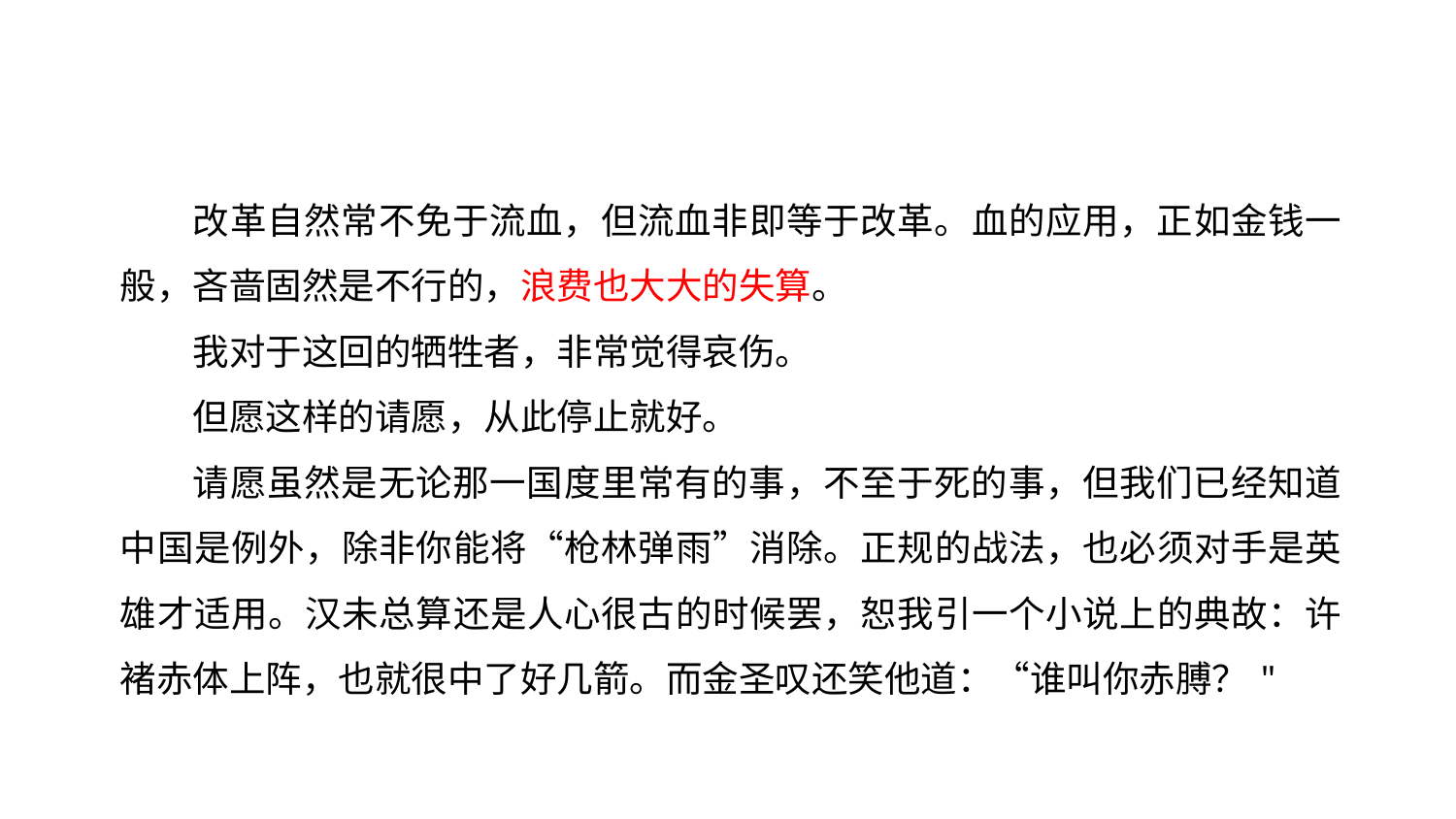

补充资料
改革自然常不免于流血，但流血非即等于改革。血的应用，正如金钱一般，吝啬固然是不行的，浪费也大大的失算。
我对于这回的牺牲者，非常觉得哀伤。
但愿这样的请愿，从此停止就好。
请愿虽然是无论那一国度里常有的事，不至于死的事，但我们已经知道中国是例外，除非你能将“枪林弹雨”消除。正规的战法，也必须对手是英雄才适用。汉未总算还是人心很古的时候罢，恕我引一个小说上的典故：许褚赤体上阵，也就很中了好几箭。而金圣叹还笑他道：“谁叫你赤膊？"